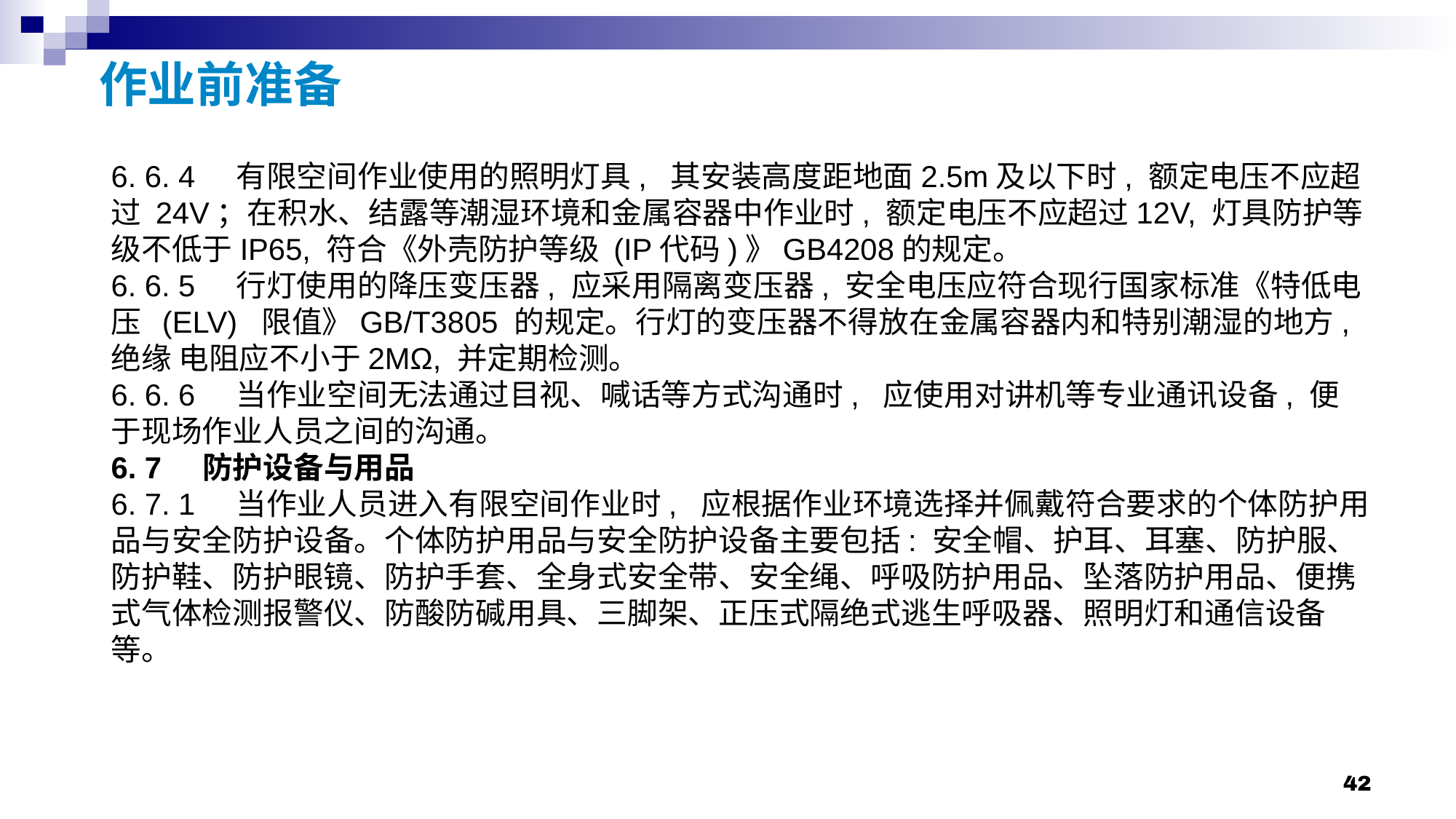

# 作业前准备
6. 6. 4    有限空间作业使用的照明灯具,  其安装高度距地面2.5m及以下时, 额定电压不应超过 24V；在积水、结露等潮湿环境和金属容器中作业时, 额定电压不应超过12V, 灯具防护等级不低于IP65, 符合《外壳防护等级 (IP代码)》GB4208的规定。
6. 6. 5    行灯使用的降压变压器, 应采用隔离变压器, 安全电压应符合现行国家标准《特低电压  (ELV)  限值》GB/T3805 的规定。行灯的变压器不得放在金属容器内和特别潮湿的地方, 绝缘 电阻应不小于2MΩ, 并定期检测。
6. 6. 6    当作业空间无法通过目视、喊话等方式沟通时,  应使用对讲机等专业通讯设备, 便于现场作业人员之间的沟通。
6. 7    防护设备与用品
6. 7. 1    当作业人员进入有限空间作业时,  应根据作业环境选择并佩戴符合要求的个体防护用品与安全防护设备。个体防护用品与安全防护设备主要包括: 安全帽、护耳、耳塞、防护服、防护鞋、防护眼镜、防护手套、全身式安全带、安全绳、呼吸防护用品、坠落防护用品、便携式气体检测报警仪、防酸防碱用具、三脚架、正压式隔绝式逃生呼吸器、照明灯和通信设备等。
42